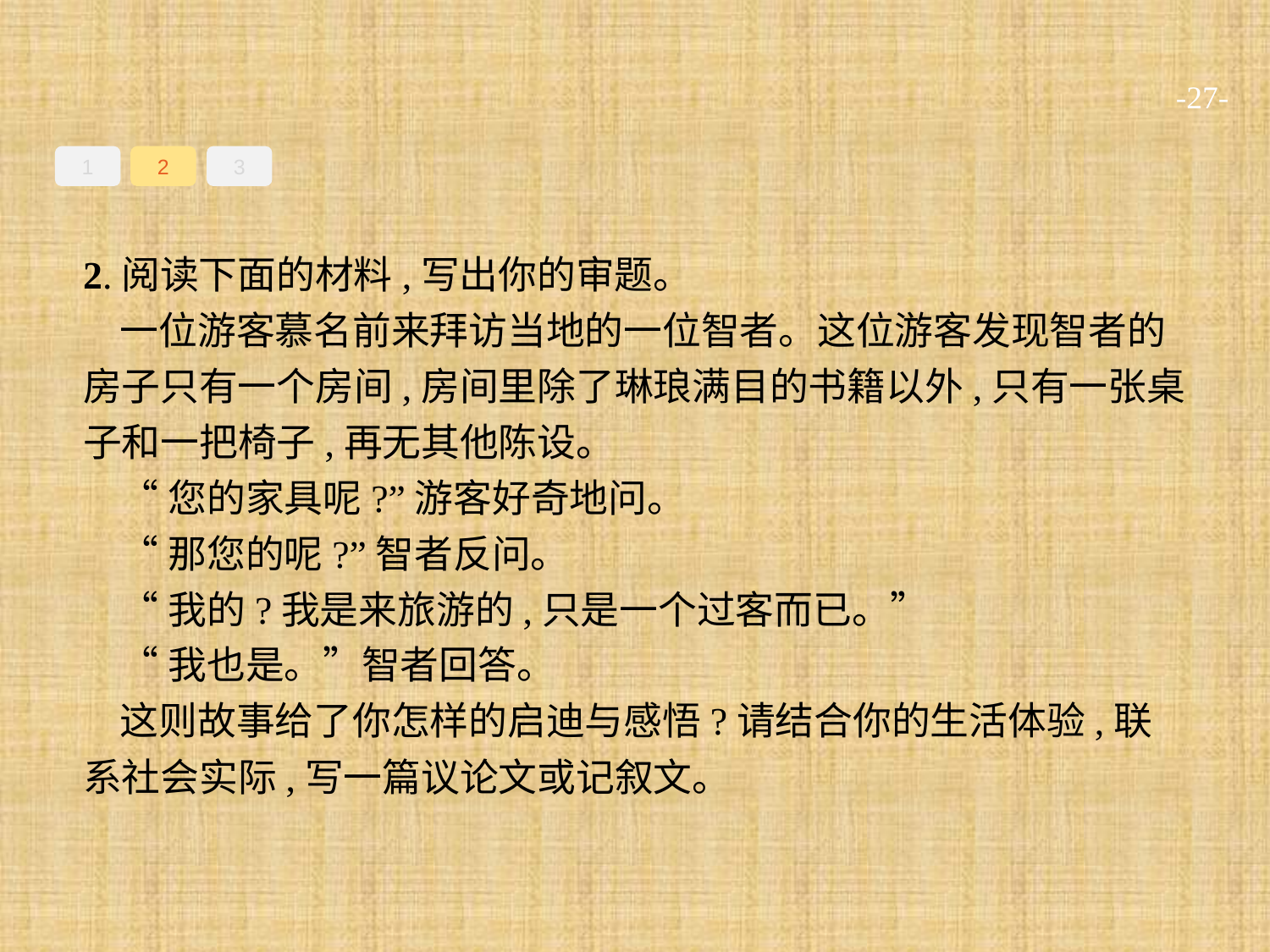

-27-
1
2
3
2.阅读下面的材料,写出你的审题。
一位游客慕名前来拜访当地的一位智者。这位游客发现智者的房子只有一个房间,房间里除了琳琅满目的书籍以外,只有一张桌子和一把椅子,再无其他陈设。
“您的家具呢?”游客好奇地问。
“那您的呢?”智者反问。
“我的?我是来旅游的,只是一个过客而已。”
“我也是。”智者回答。
这则故事给了你怎样的启迪与感悟?请结合你的生活体验,联系社会实际,写一篇议论文或记叙文。